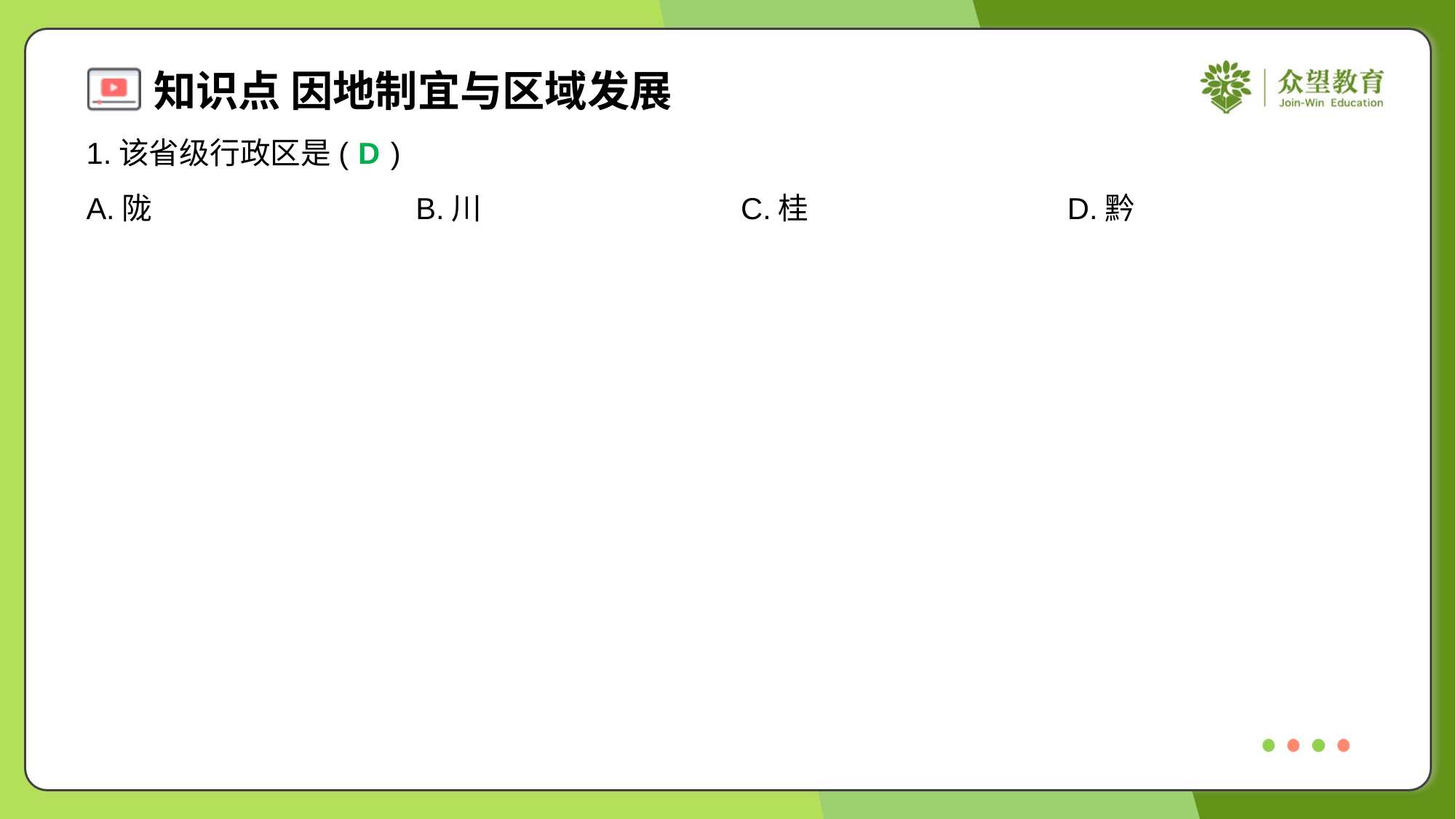

1.该省级行政区是(     )
D
A.陇	B.川	C.桂	D.黔